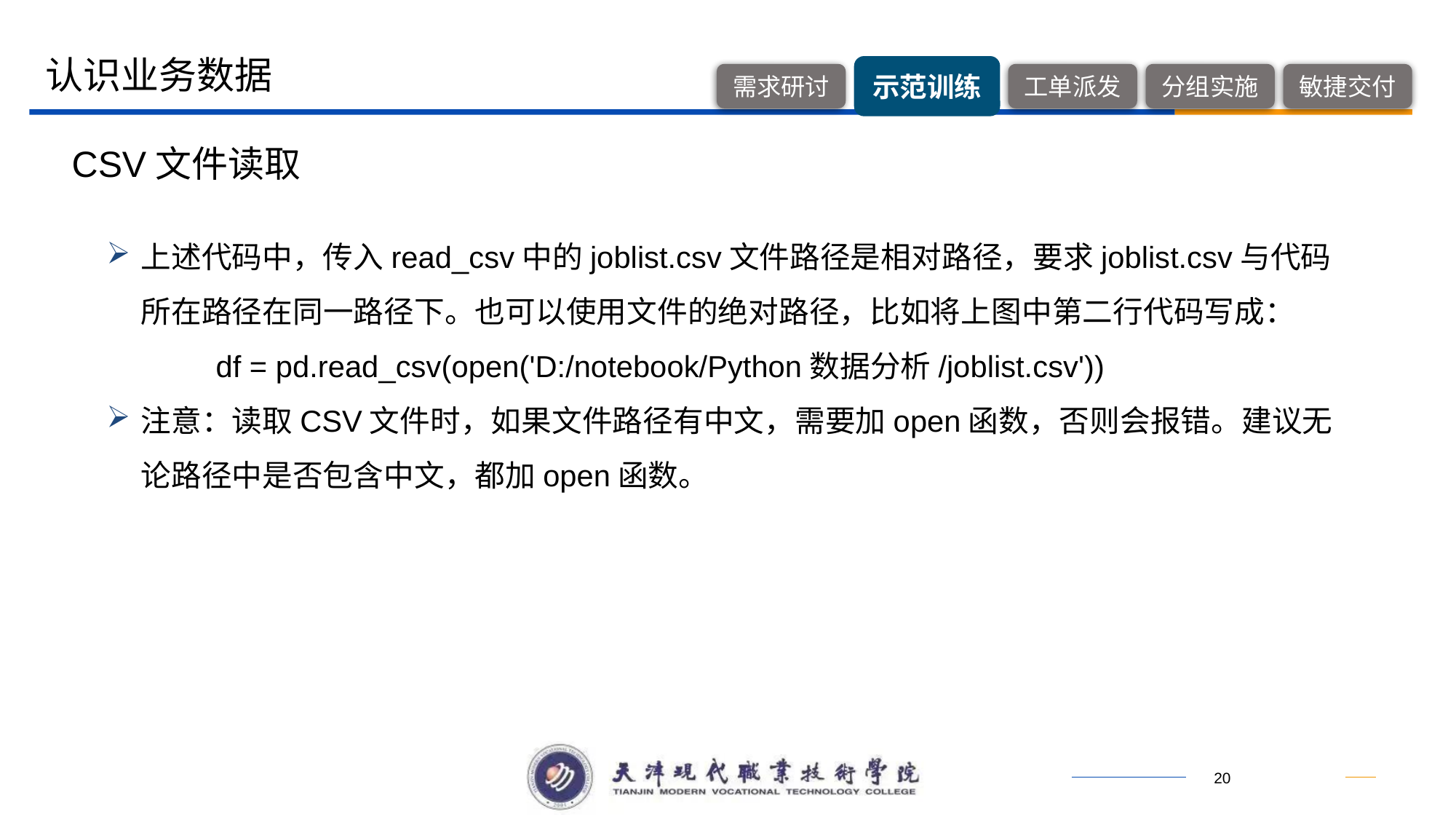

认识业务数据

CSV文件读取
上述代码中，传入read_csv中的joblist.csv文件路径是相对路径，要求joblist.csv与代码所在路径在同一路径下。也可以使用文件的绝对路径，比如将上图中第二行代码写成：
df = pd.read_csv(open('D:/notebook/Python数据分析/joblist.csv'))
注意：读取CSV文件时，如果文件路径有中文，需要加open函数，否则会报错。建议无论路径中是否包含中文，都加open函数。